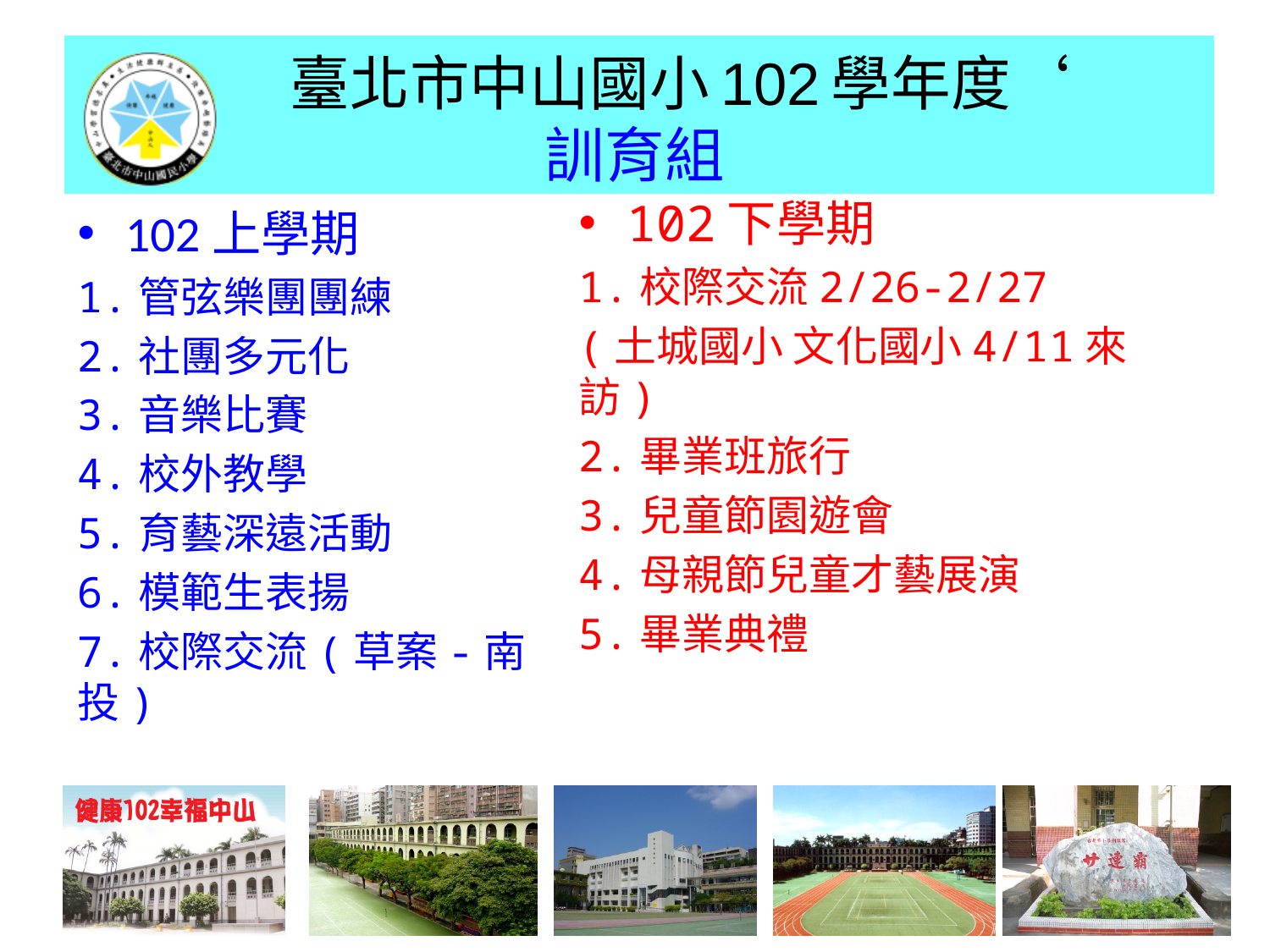

# 臺北市中山國小102學年度‘ 訓育組
102下學期
1.校際交流2/26-2/27
(土城國小 文化國小4/11來訪)
2.畢業班旅行
3.兒童節園遊會
4.母親節兒童才藝展演
5.畢業典禮

102上學期
1.管弦樂團團練
2.社團多元化
3.音樂比賽
4.校外教學
5.育藝深遠活動
6.模範生表揚
7.校際交流(草案-南投)